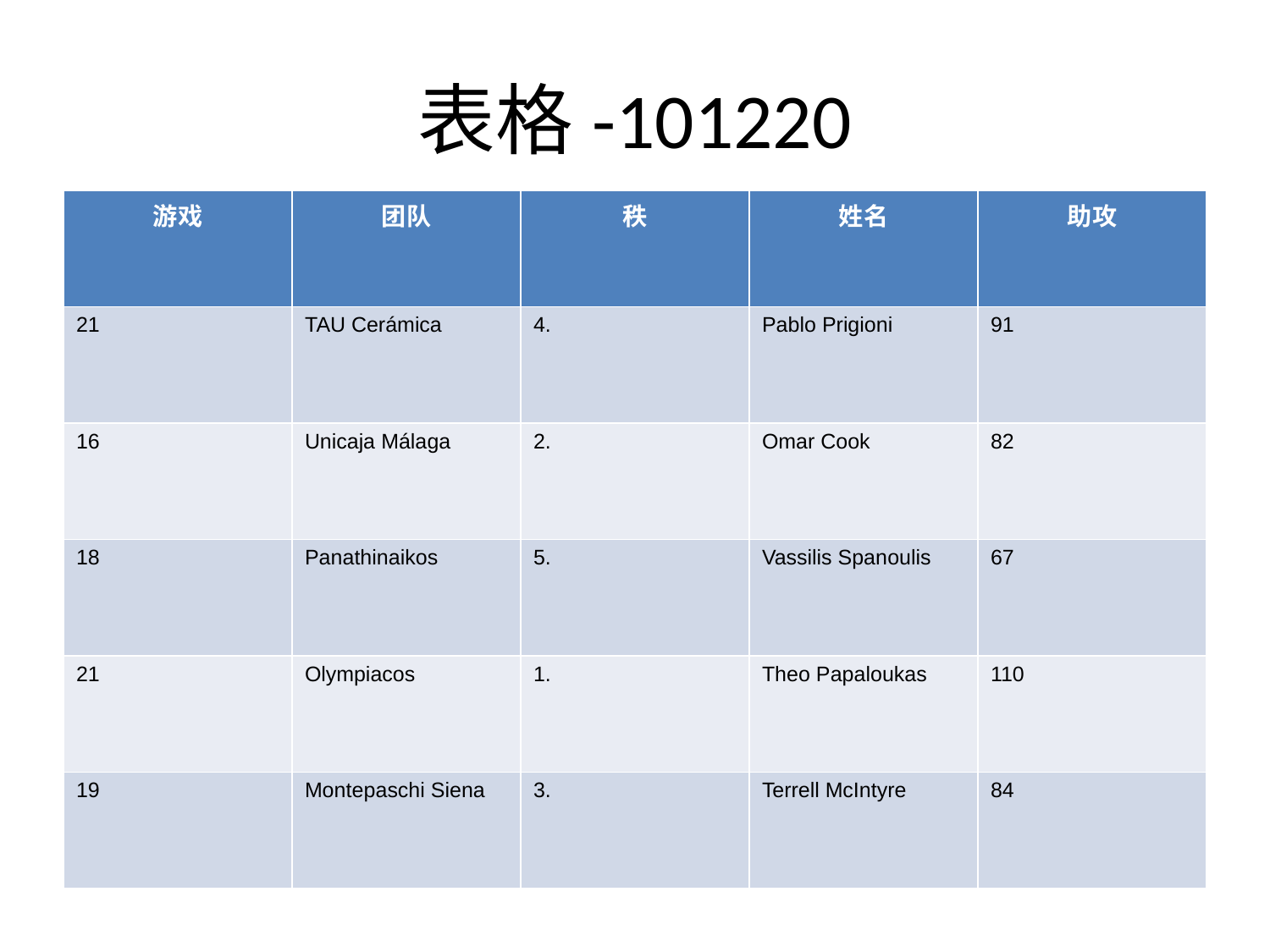

# 表格-101220
| 游戏 | 团队 | 秩 | 姓名 | 助攻 |
| --- | --- | --- | --- | --- |
| 21 | TAU Cerámica | 4. | Pablo Prigioni | 91 |
| 16 | Unicaja Málaga | 2. | Omar Cook | 82 |
| 18 | Panathinaikos | 5. | Vassilis Spanoulis | 67 |
| 21 | Olympiacos | 1. | Theo Papaloukas | 110 |
| 19 | Montepaschi Siena | 3. | Terrell McIntyre | 84 |